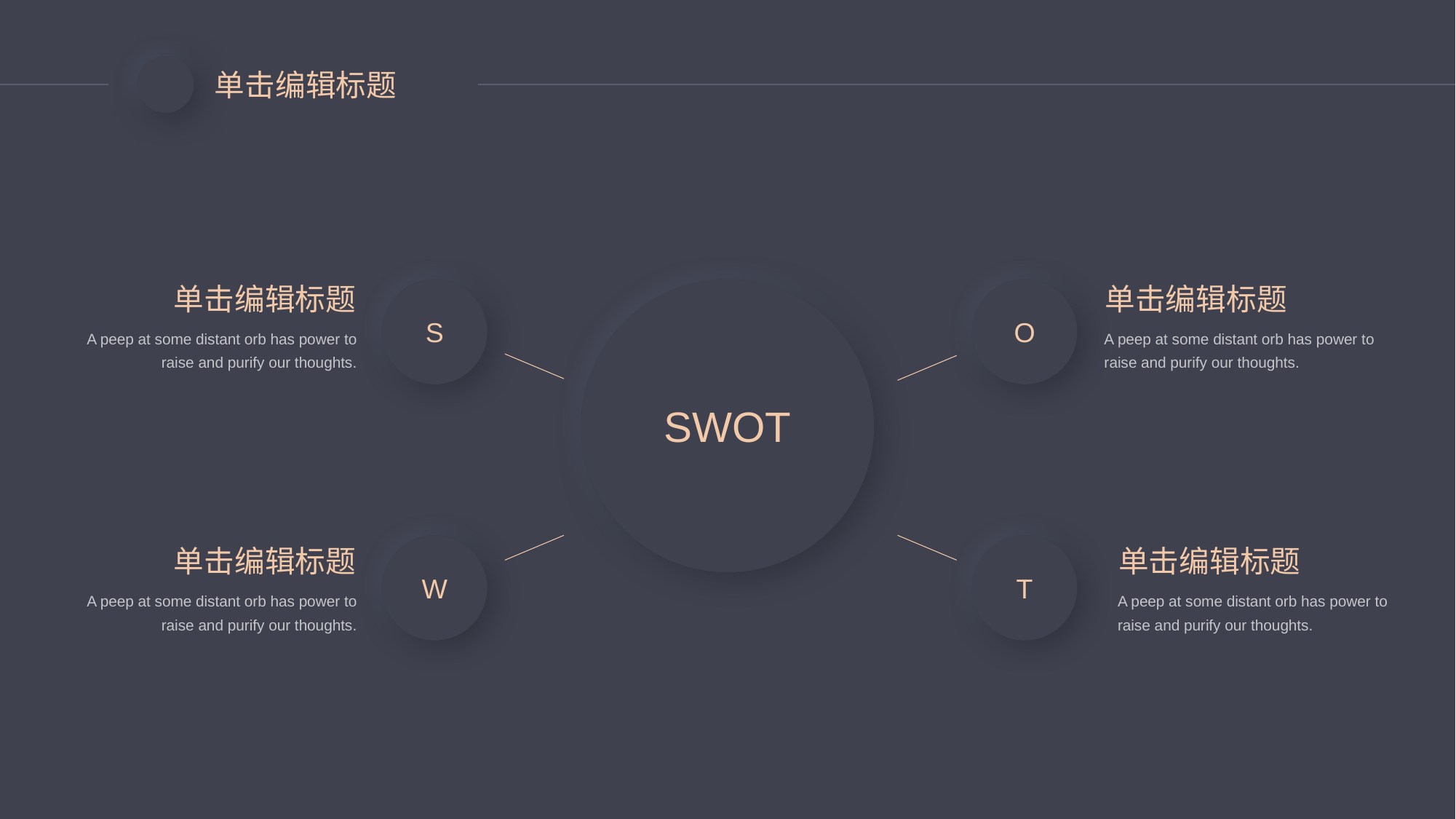

单击编辑标题
单击编辑标题
A peep at some distant orb has power to raise and purify our thoughts.
单击编辑标题
A peep at some distant orb has power to raise and purify our thoughts.

S
O
SWOT
单击编辑标题
A peep at some distant orb has power to raise and purify our thoughts.

单击编辑标题
A peep at some distant orb has power to raise and purify our thoughts.
W
T